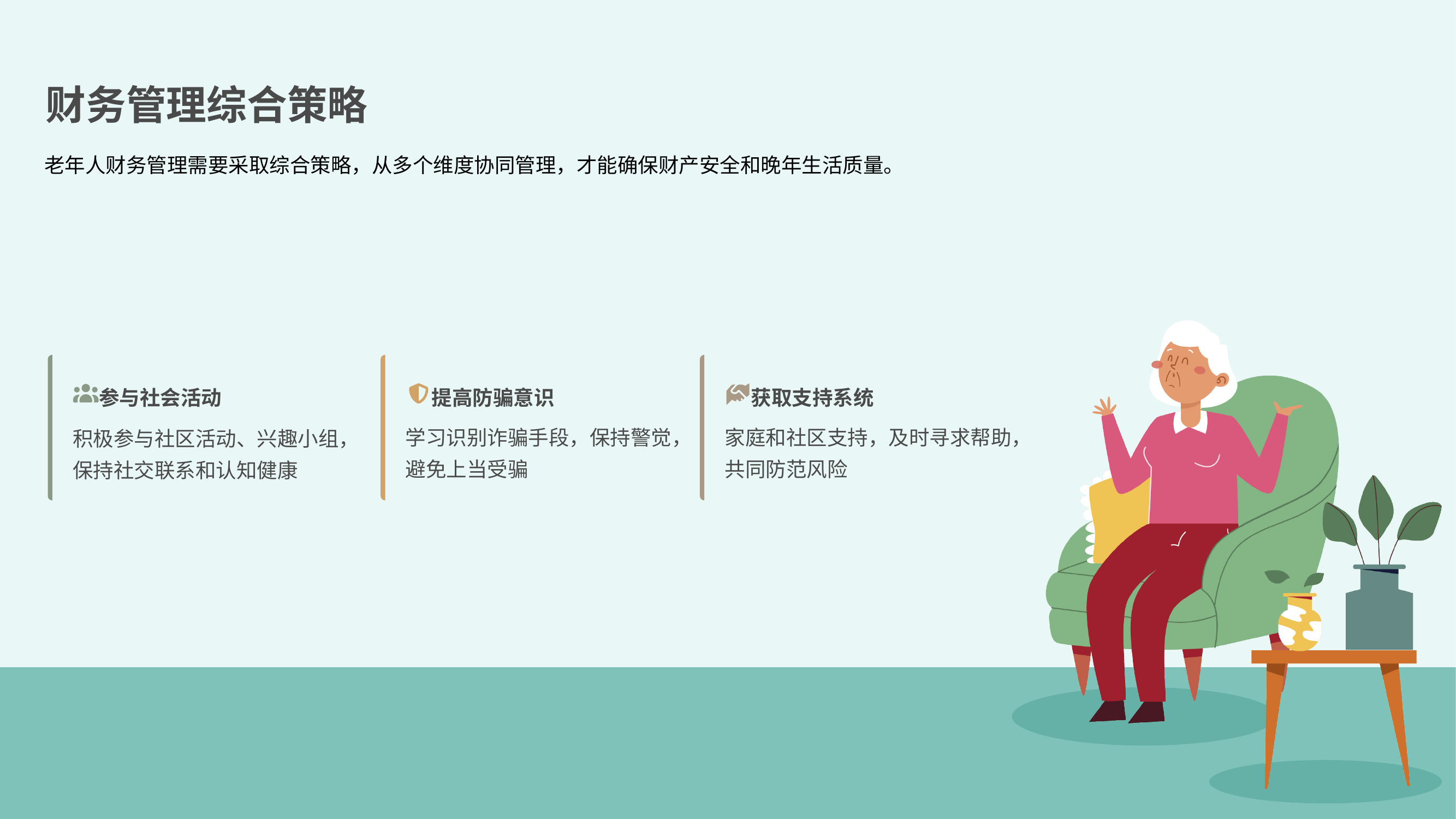

财务管理综合策略
老年人财务管理需要采取综合策略，从多个维度协同管理，才能确保财产安全和晚年生活质量。

参与社会活动
提高防骗意识
获取支持系统

积极参与社区活动、兴趣小组，保持社交联系和认知健康
学习识别诈骗手段，保持警觉，避免上当受骗
家庭和社区支持，及时寻求帮助，共同防范风险